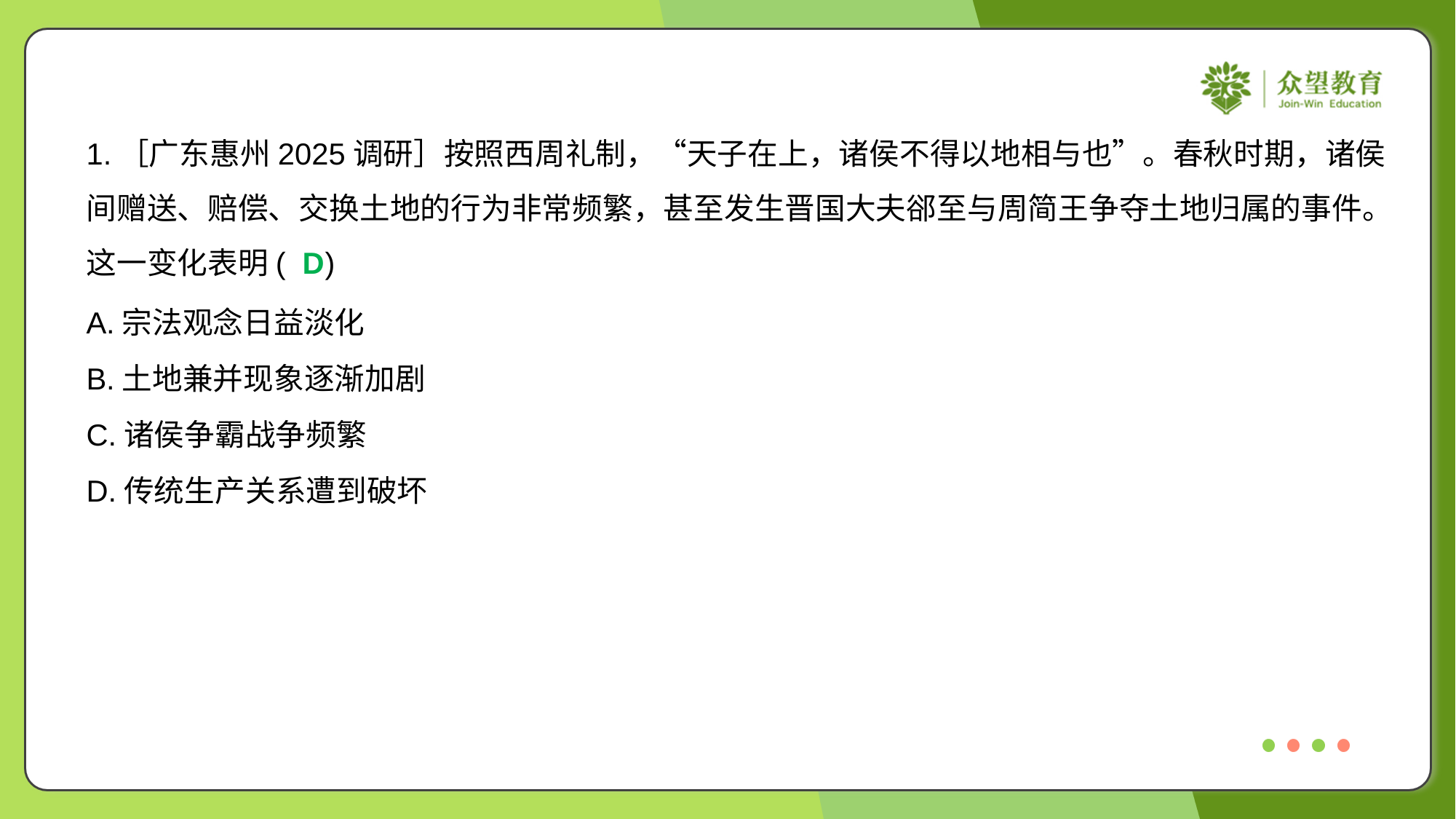

1.［广东惠州2025调研］按照西周礼制，“天子在上，诸侯不得以地相与也”。春秋时期，诸侯
间赠送、赔偿、交换土地的行为非常频繁，甚至发生晋国大夫郤至与周简王争夺土地归属的事件。
这一变化表明(     )
D
A.宗法观念日益淡化
B.土地兼并现象逐渐加剧
C.诸侯争霸战争频繁
D.传统生产关系遭到破坏